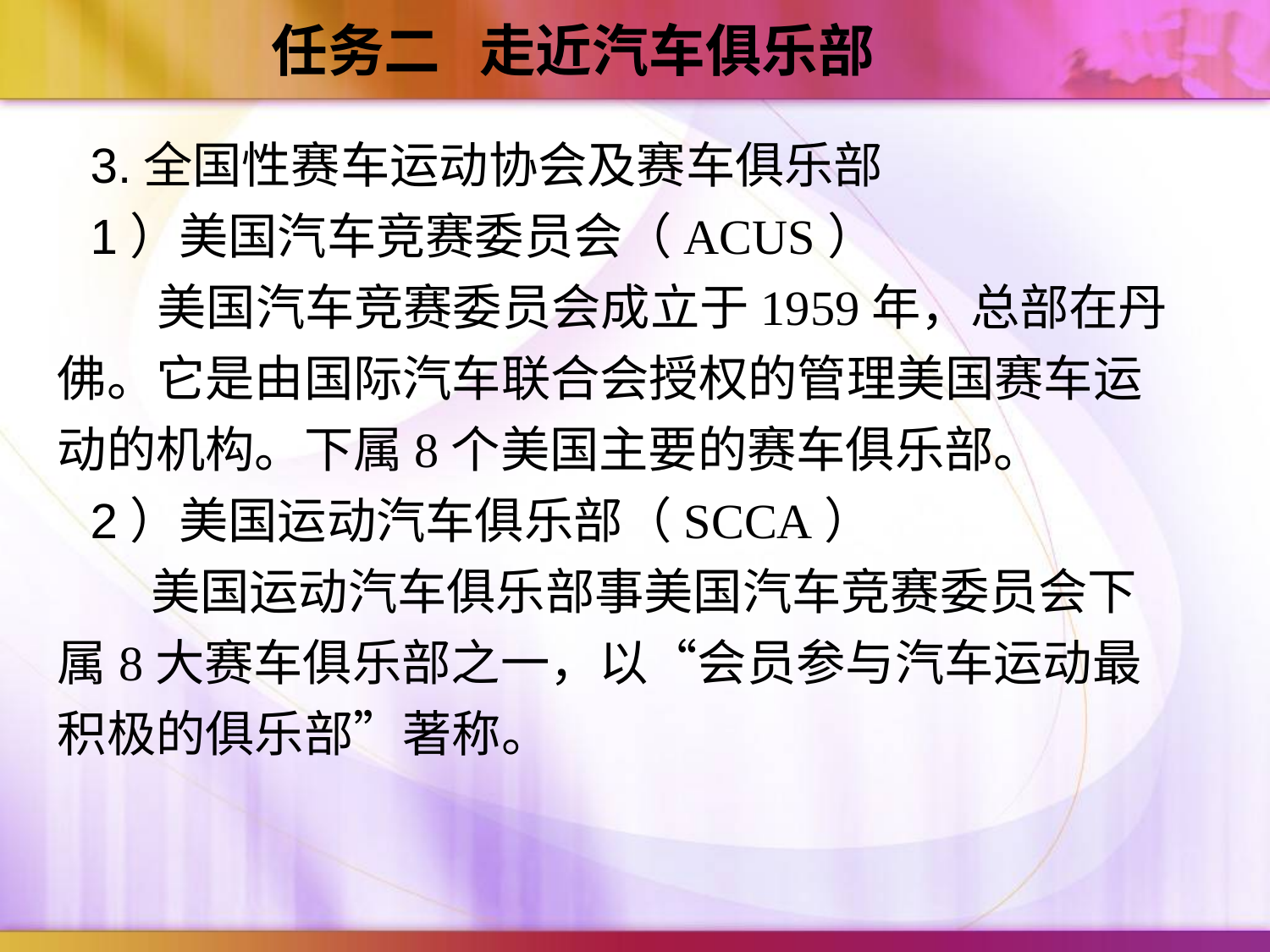

任务二   走近汽车俱乐部
3.全国性赛车运动协会及赛车俱乐部
1）美国汽车竞赛委员会（ACUS）
     美国汽车竞赛委员会成立于1959年，总部在丹佛。它是由国际汽车联合会授权的管理美国赛车运动的机构。下属8个美国主要的赛车俱乐部。
2）美国运动汽车俱乐部（SCCA）
    美国运动汽车俱乐部事美国汽车竞赛委员会下属8大赛车俱乐部之一，以“会员参与汽车运动最积极的俱乐部”著称。